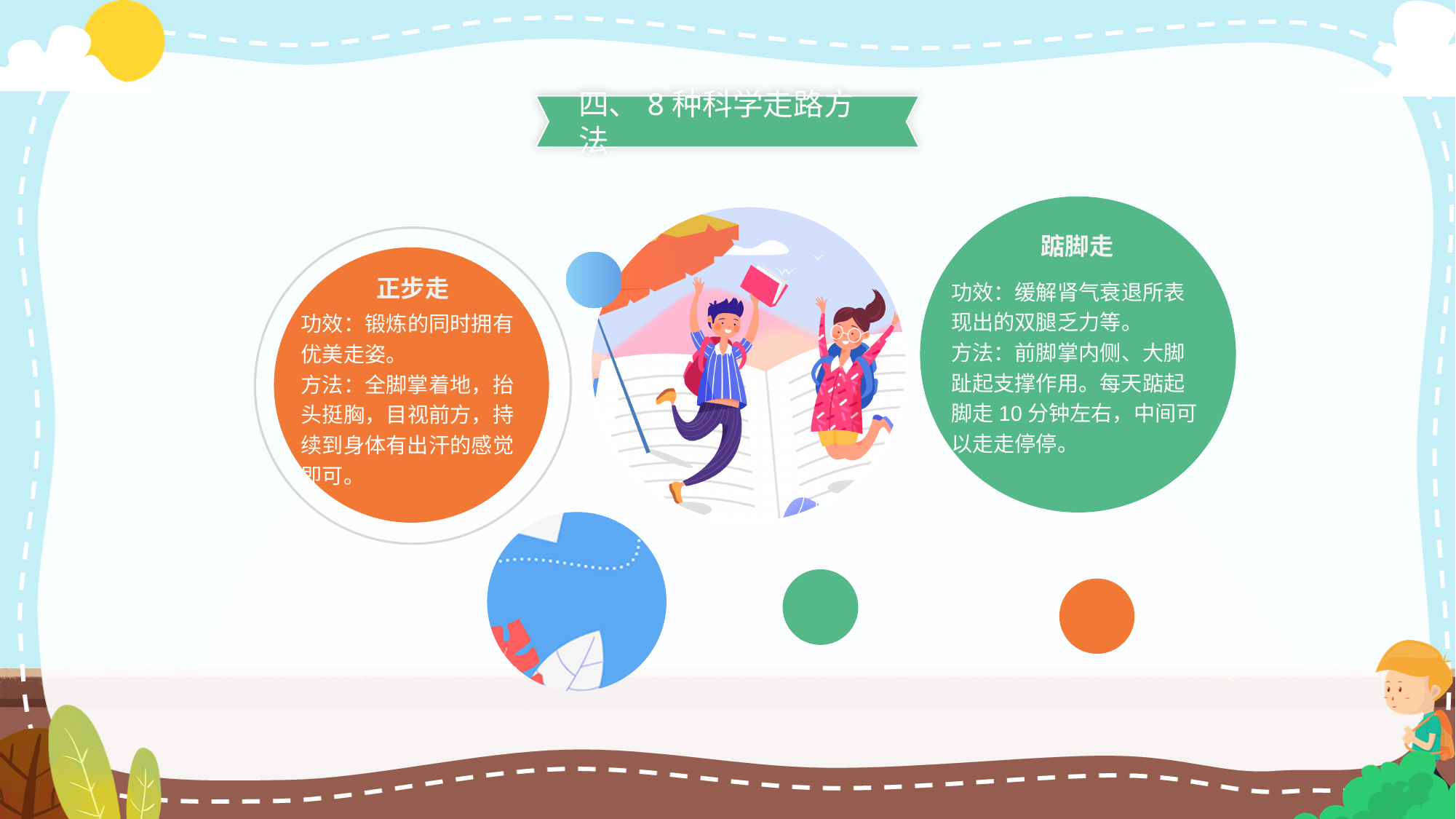

四、8种科学走路方法

踮脚走

正步走
功效：缓解肾气衰退所表现出的双腿乏力等。
方法：前脚掌内侧、大脚趾起支撑作用。每天踮起脚走10分钟左右，中间可以走走停停。
功效：锻炼的同时拥有优美走姿。
方法：全脚掌着地，抬头挺胸，目视前方，持续到身体有出汗的感觉即可。